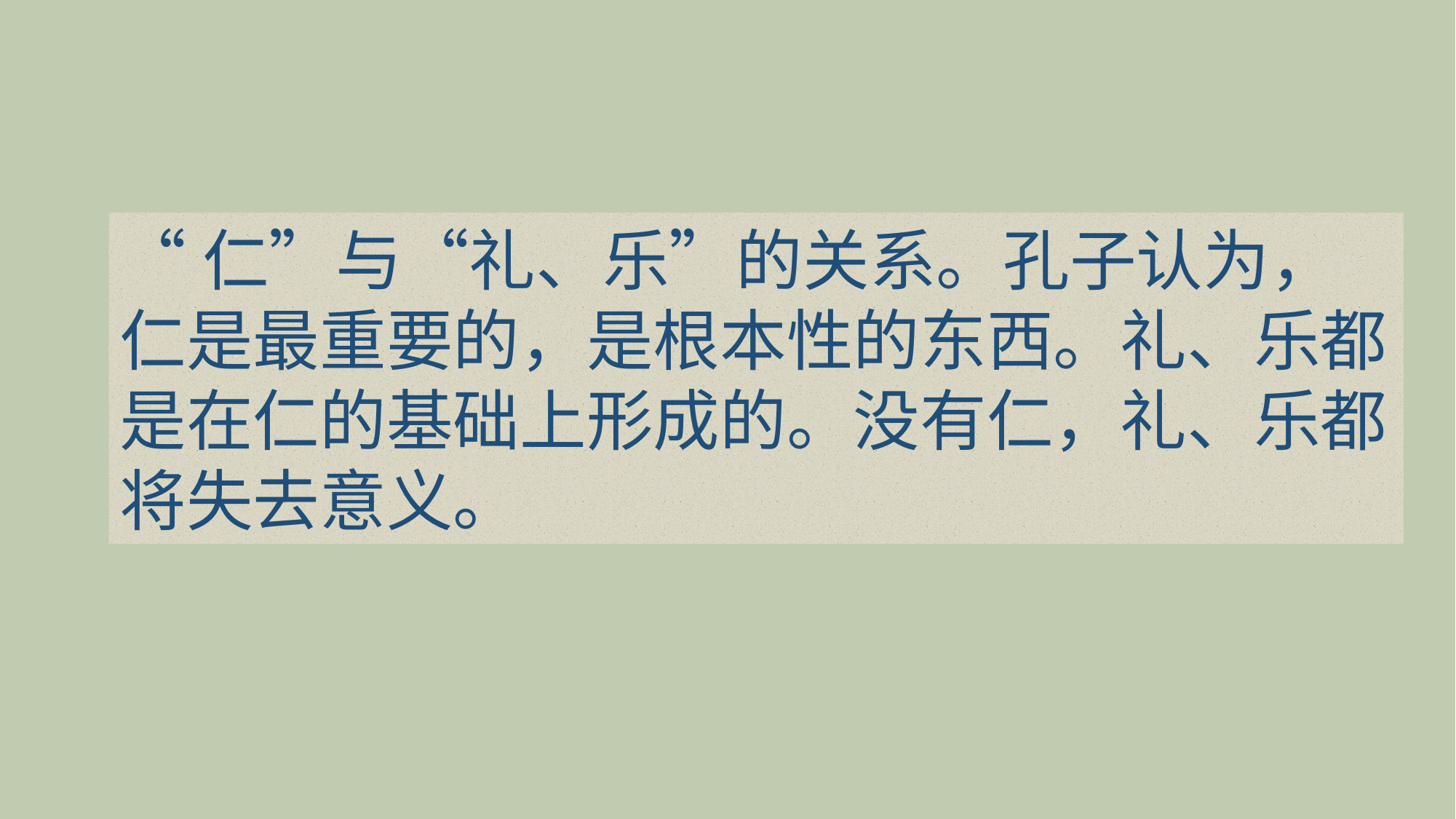

“仁”与“礼、乐”的关系。孔子认为，仁是最重要的，是根本性的东西。礼、乐都是在仁的基础上形成的。没有仁，礼、乐都将失去意义。